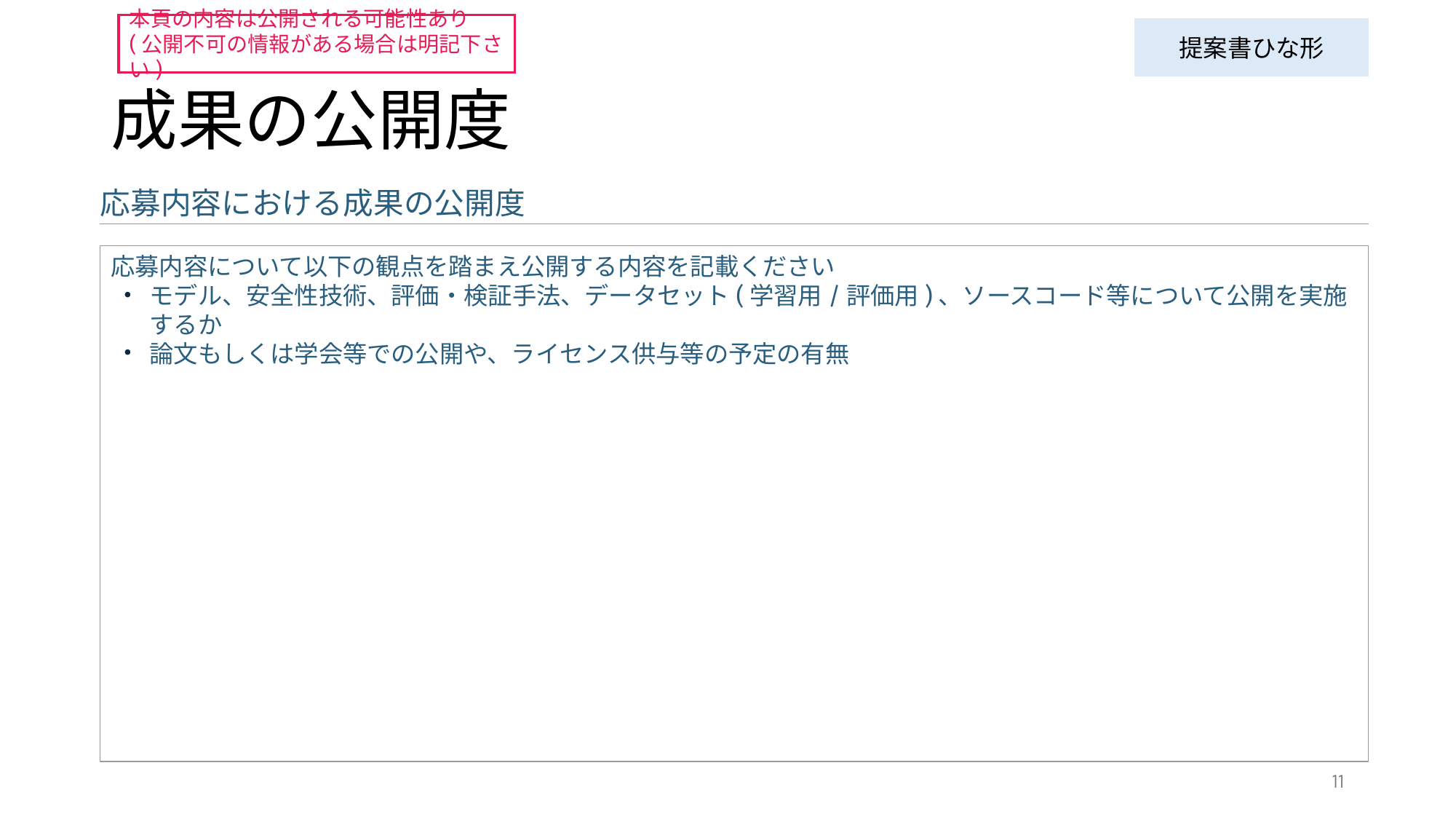

本頁の内容は公開される可能性あり
(公開不可の情報がある場合は明記下さい)
提案書ひな形
# 成果の公開度
応募内容における成果の公開度
応募内容について以下の観点を踏まえ公開する内容を記載ください
モデル、安全性技術、評価・検証手法、データセット(学習用/評価用)、ソースコード等について公開を実施するか
論文もしくは学会等での公開や、ライセンス供与等の予定の有無